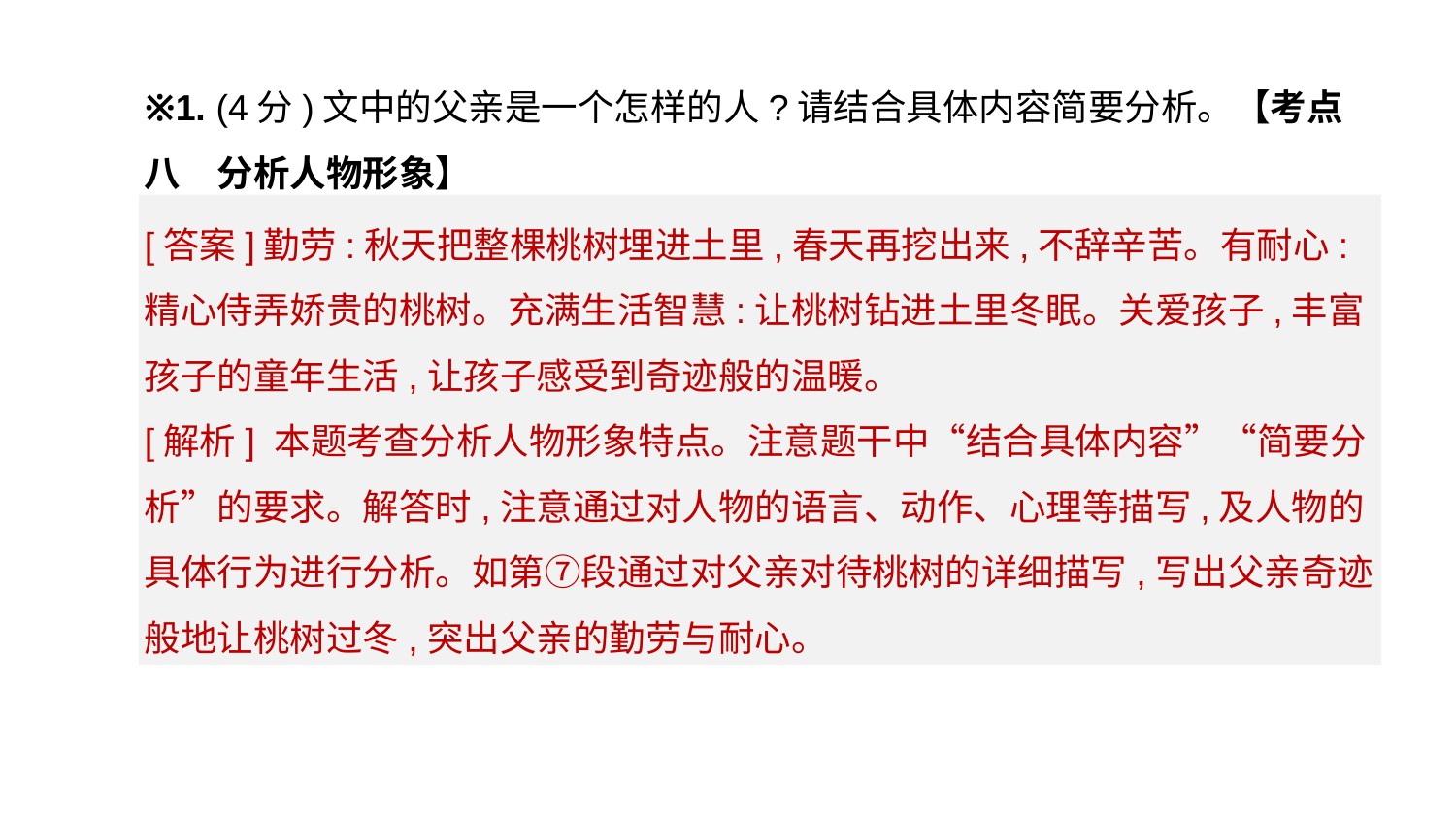

※1. (4分)文中的父亲是一个怎样的人?请结合具体内容简要分析。【考点八　分析人物形象】
[答案]勤劳:秋天把整棵桃树埋进土里,春天再挖出来,不辞辛苦。有耐心:精心侍弄娇贵的桃树。充满生活智慧:让桃树钻进土里冬眠。关爱孩子,丰富孩子的童年生活,让孩子感受到奇迹般的温暖。
[解析] 本题考查分析人物形象特点。注意题干中“结合具体内容”“简要分析”的要求。解答时,注意通过对人物的语言、动作、心理等描写,及人物的具体行为进行分析。如第⑦段通过对父亲对待桃树的详细描写,写出父亲奇迹般地让桃树过冬,突出父亲的勤劳与耐心。